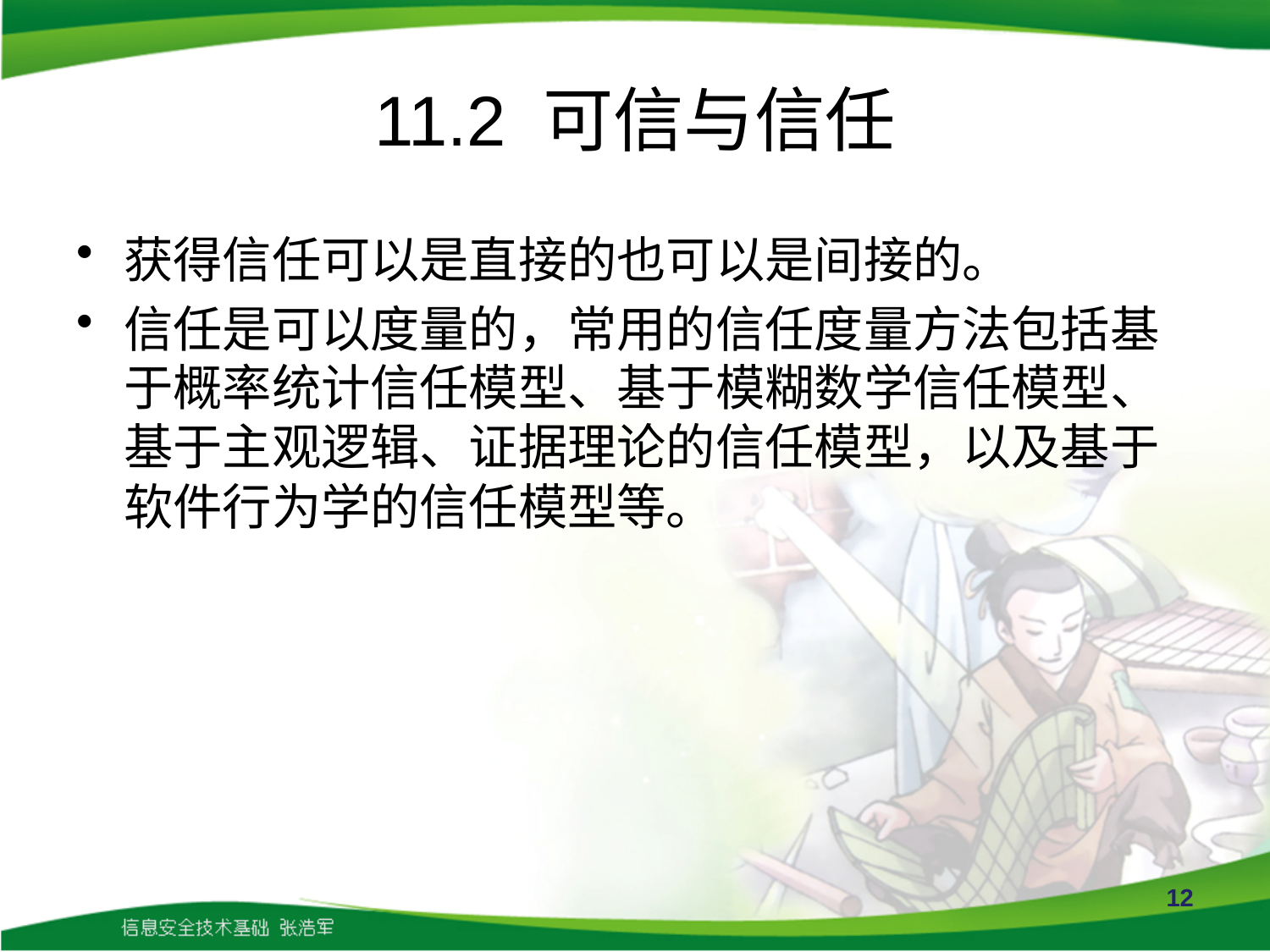

# 11.2 可信与信任
获得信任可以是直接的也可以是间接的。
信任是可以度量的，常用的信任度量方法包括基于概率统计信任模型、基于模糊数学信任模型、基于主观逻辑、证据理论的信任模型，以及基于软件行为学的信任模型等。
12